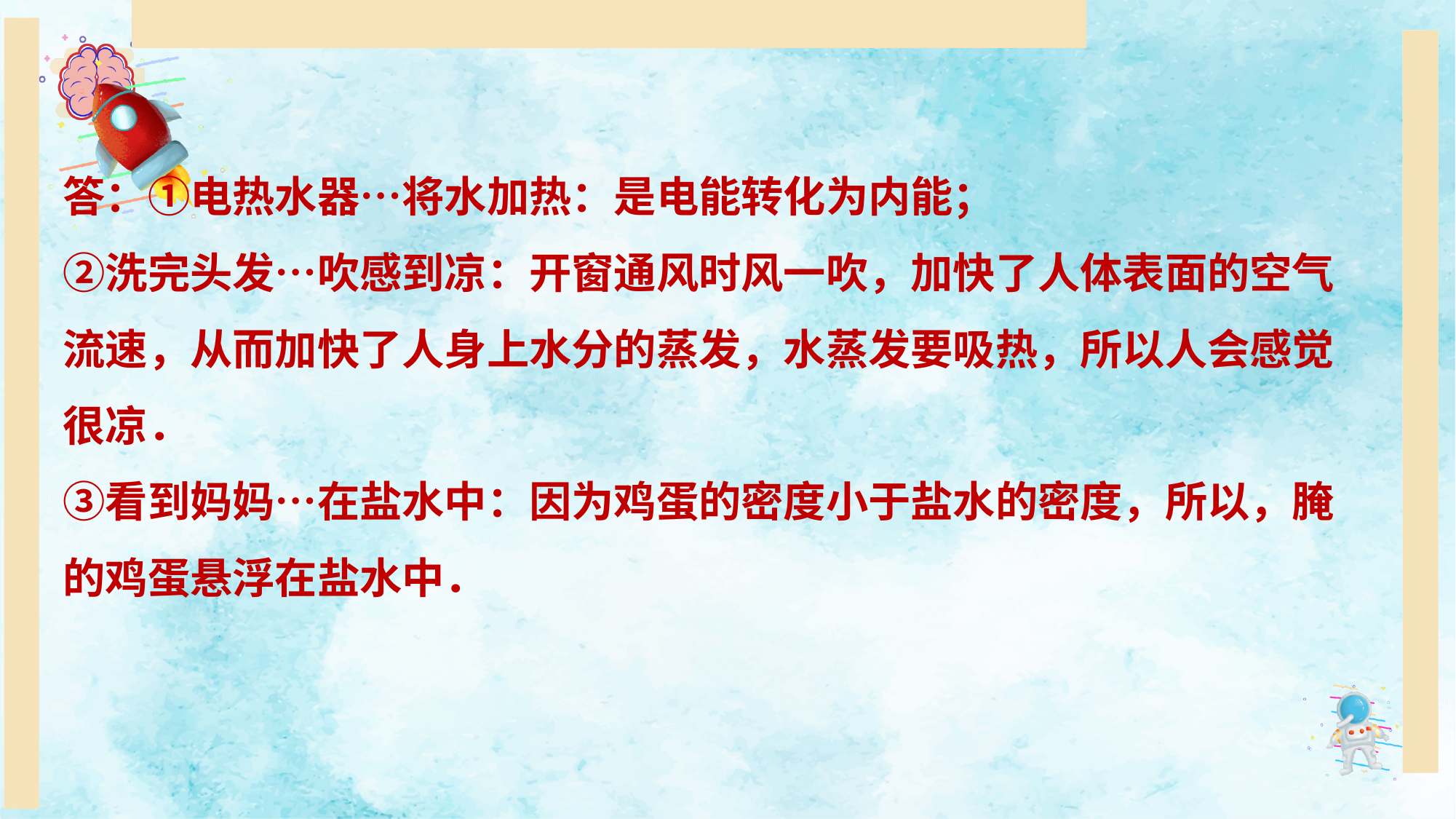

答：①电热水器…将水加热：是电能转化为内能；
②洗完头发…吹感到凉：开窗通风时风一吹，加快了人体表面的空气流速，从而加快了人身上水分的蒸发，水蒸发要吸热，所以人会感觉很凉．
③看到妈妈…在盐水中：因为鸡蛋的密度小于盐水的密度，所以，腌的鸡蛋悬浮在盐水中．